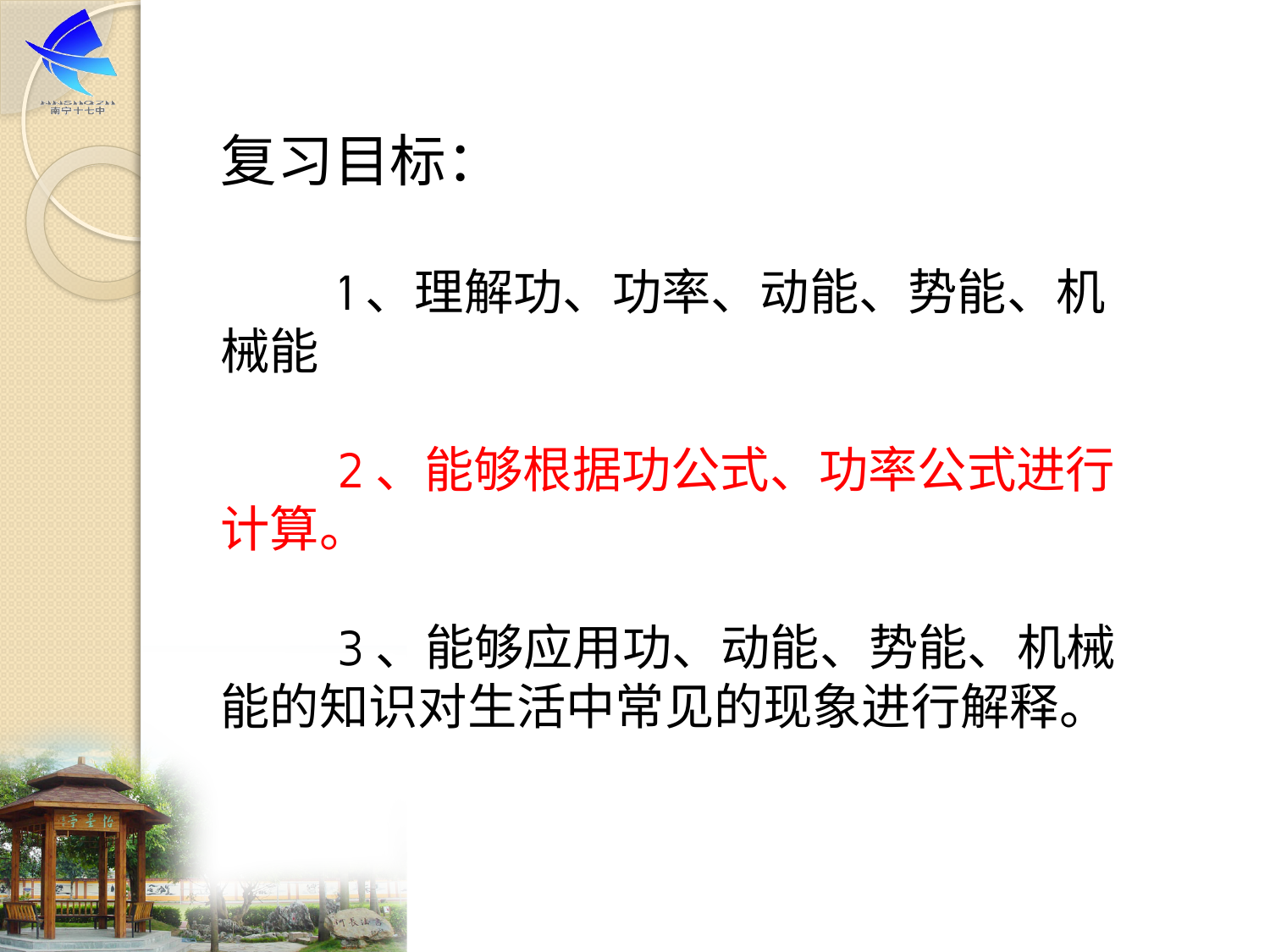

复习目标：

        1、理解功、功率、动能、势能、机械能

        2、能够根据功公式、功率公式进行计算。

        3、能够应用功、动能、势能、机械能的知识对生活中常见的现象进行解释。